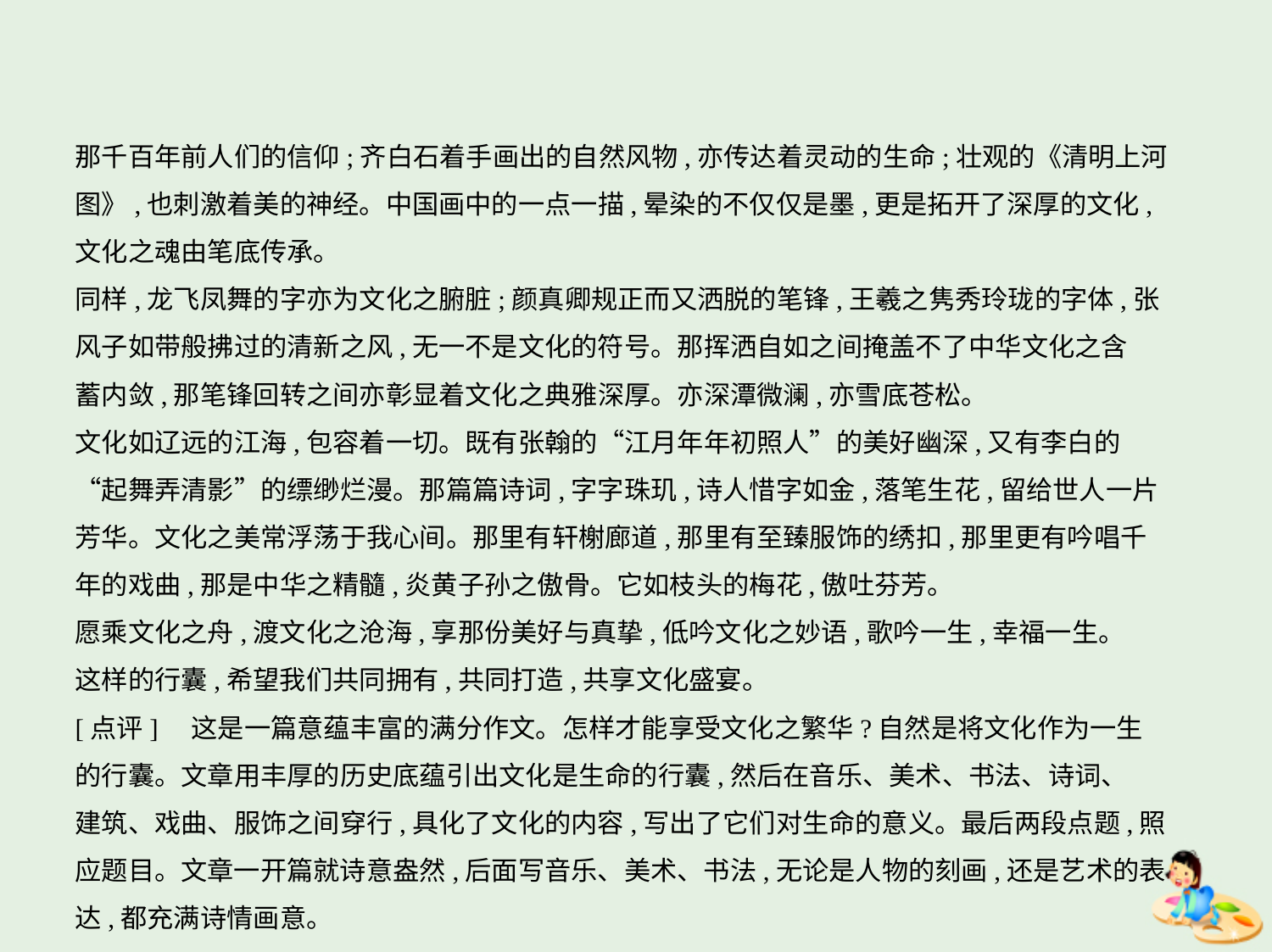

那千百年前人们的信仰;齐白石着手画出的自然风物,亦传达着灵动的生命;壮观的《清明上河
图》,也刺激着美的神经。中国画中的一点一描,晕染的不仅仅是墨,更是拓开了深厚的文化,
文化之魂由笔底传承。
同样,龙飞凤舞的字亦为文化之腑脏;颜真卿规正而又洒脱的笔锋,王羲之隽秀玲珑的字体,张
风子如带般拂过的清新之风,无一不是文化的符号。那挥洒自如之间掩盖不了中华文化之含
蓄内敛,那笔锋回转之间亦彰显着文化之典雅深厚。亦深潭微澜,亦雪底苍松。
文化如辽远的江海,包容着一切。既有张翰的“江月年年初照人”的美好幽深,又有李白的
“起舞弄清影”的缥缈烂漫。那篇篇诗词,字字珠玑,诗人惜字如金,落笔生花,留给世人一片
芳华。文化之美常浮荡于我心间。那里有轩榭廊道,那里有至臻服饰的绣扣,那里更有吟唱千
年的戏曲,那是中华之精髓,炎黄子孙之傲骨。它如枝头的梅花,傲吐芬芳。
愿乘文化之舟,渡文化之沧海,享那份美好与真挚,低吟文化之妙语,歌吟一生,幸福一生。
这样的行囊,希望我们共同拥有,共同打造,共享文化盛宴。
[点评]　这是一篇意蕴丰富的满分作文。怎样才能享受文化之繁华?自然是将文化作为一生
的行囊。文章用丰厚的历史底蕴引出文化是生命的行囊,然后在音乐、美术、书法、诗词、
建筑、戏曲、服饰之间穿行,具化了文化的内容,写出了它们对生命的意义。最后两段点题,照
应题目。文章一开篇就诗意盎然,后面写音乐、美术、书法,无论是人物的刻画,还是艺术的表
达,都充满诗情画意。